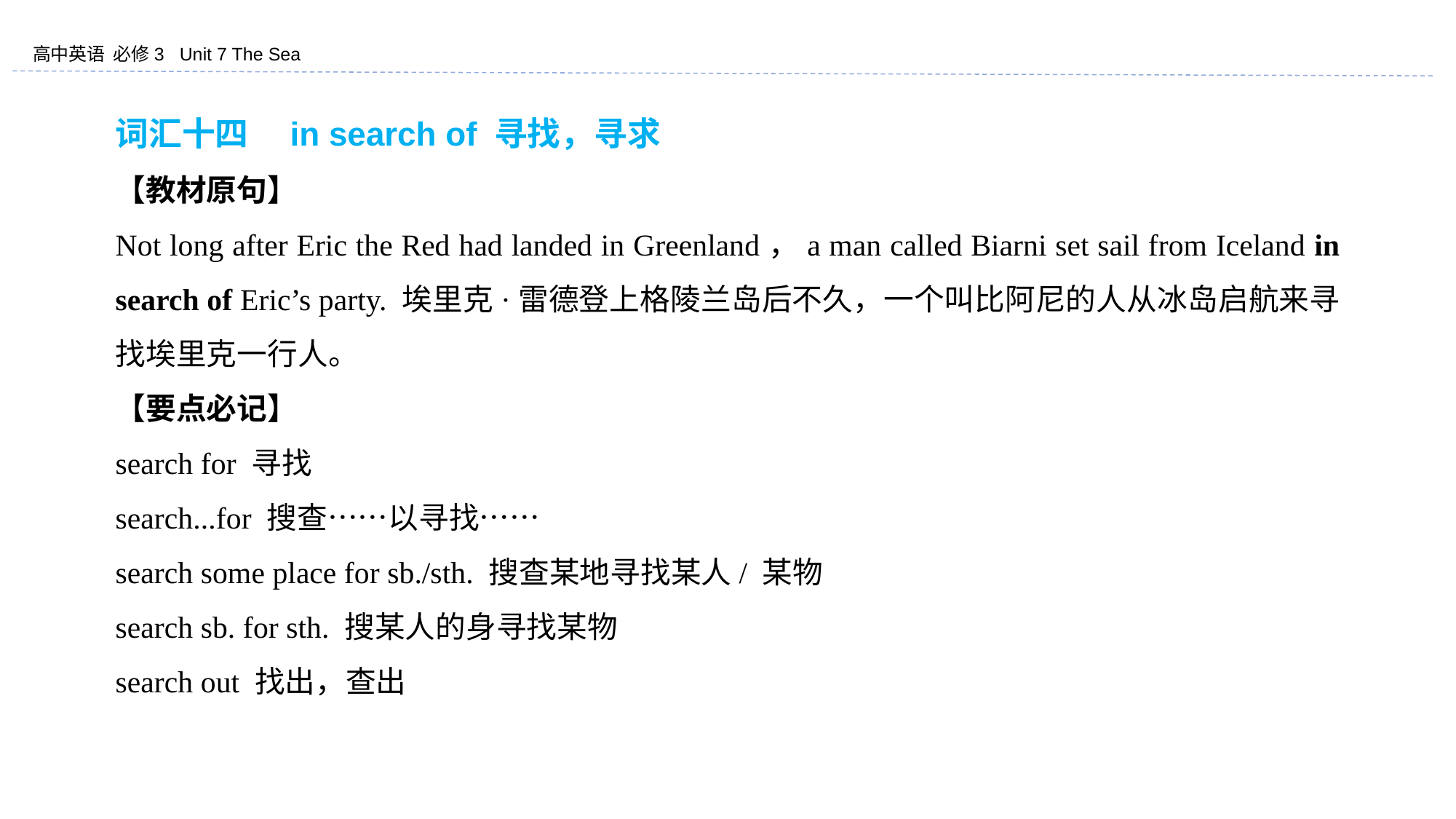

词汇十四　in search of 寻找，寻求
【教材原句】
Not long after Eric the Red had landed in Greenland，a man called Biarni set sail from Iceland in search of Eric’s party. 埃里克·雷德登上格陵兰岛后不久，一个叫比阿尼的人从冰岛启航来寻找埃里克一行人。
【要点必记】
search for 寻找
search...for 搜查……以寻找……
search some place for sb./sth. 搜查某地寻找某人/ 某物
search sb. for sth. 搜某人的身寻找某物
search out 找出，查出